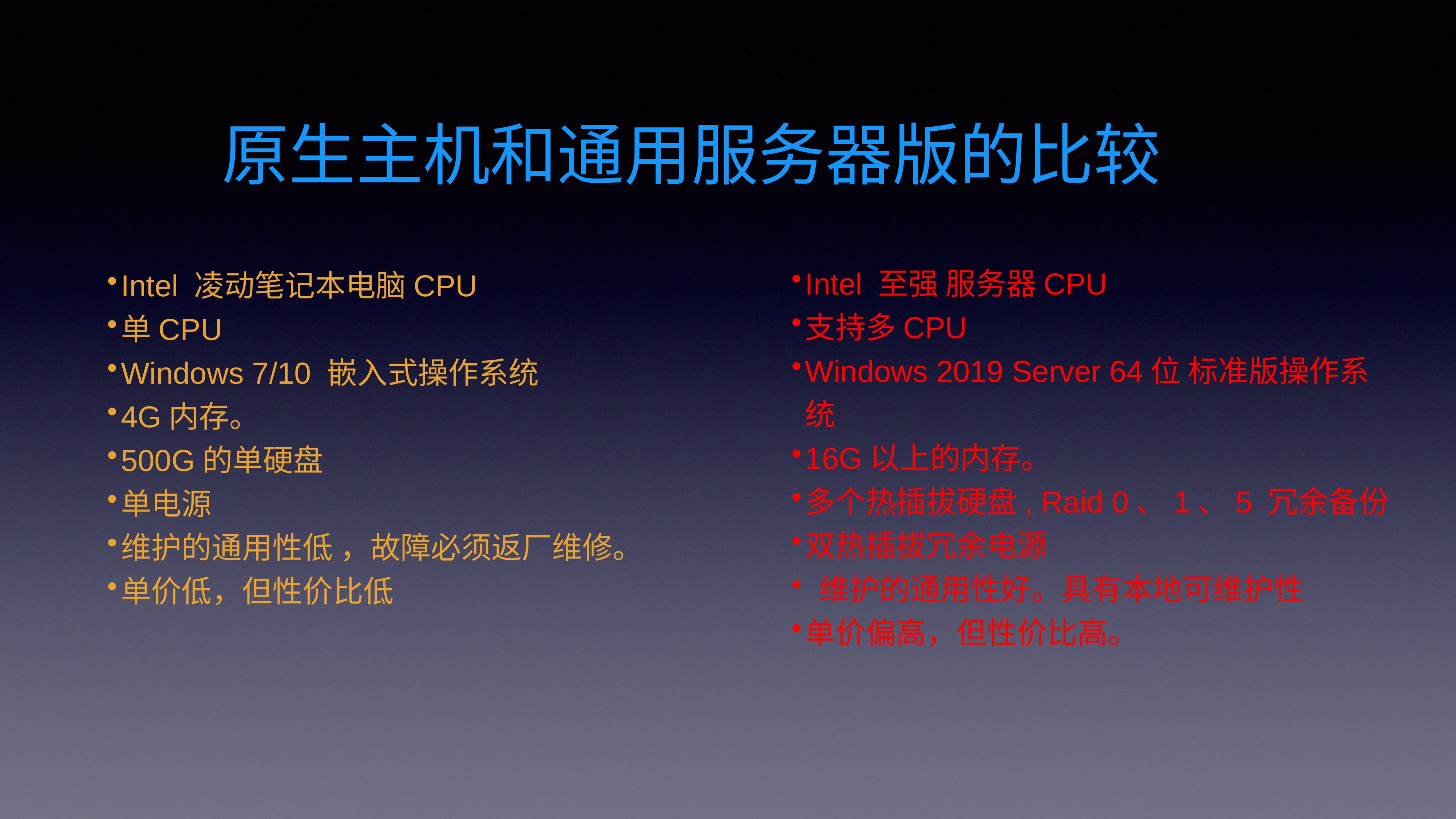

# 原生主机和通用服务器版的比较
Intel 至强 服务器CPU
支持多CPU
Windows 2019 Server 64位 标准版操作系统
16G以上的内存。
多个热插拔硬盘, Raid 0、1、5 冗余备份
双热插拔冗余电源
 维护的通用性好。具有本地可维护性
单价偏高，但性价比高。
Intel 凌动笔记本电脑CPU
单CPU
Windows 7/10 嵌入式操作系统
4G内存。
500G的单硬盘
单电源
维护的通用性低 ，故障必须返厂维修。
单价低，但性价比低